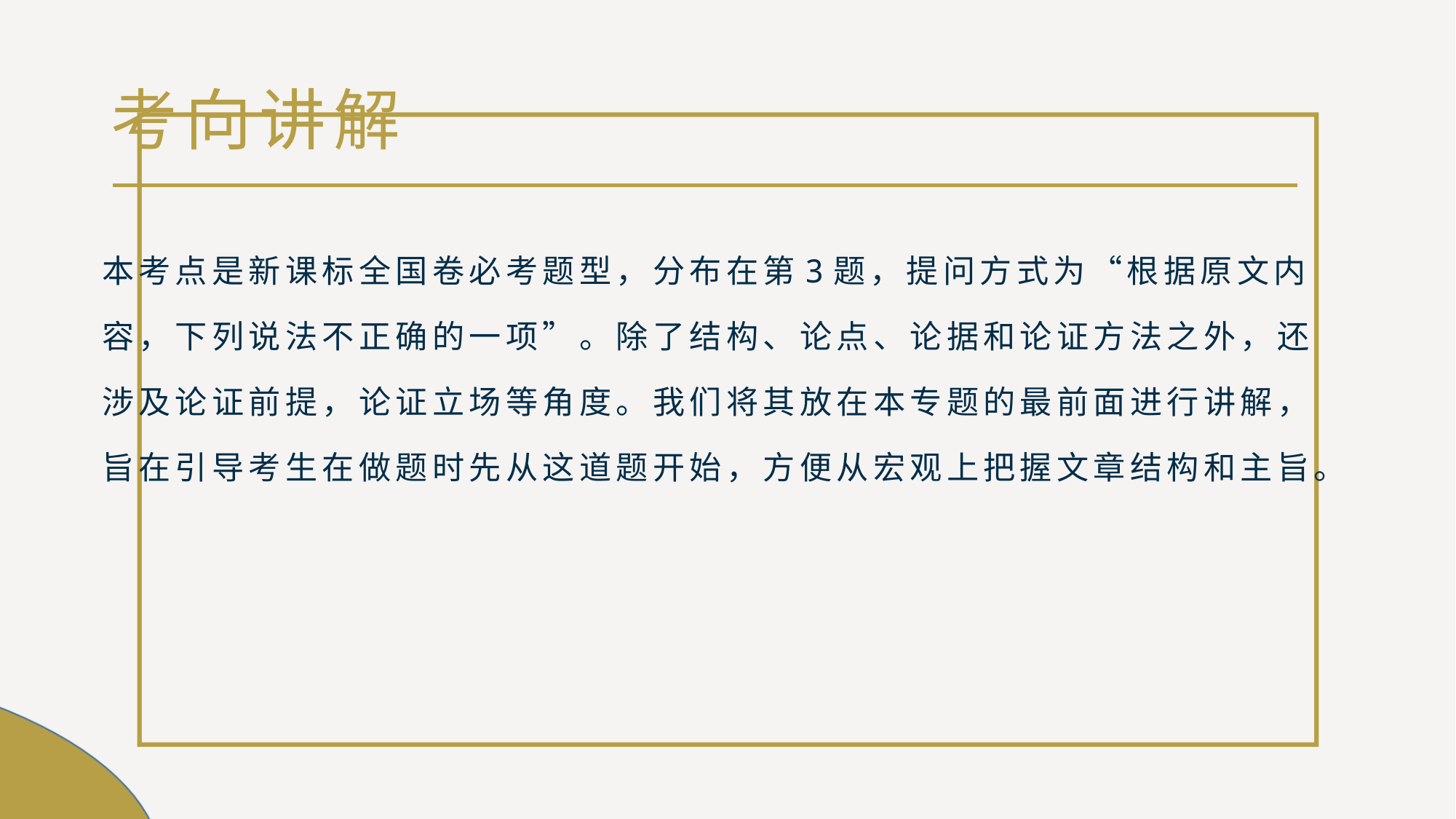

# 考向讲解
本考点是新课标全国卷必考题型，分布在第3题，提问方式为“根据原文内容，下列说法不正确的一项”。除了结构、论点、论据和论证方法之外，还涉及论证前提，论证立场等角度。我们将其放在本专题的最前面进行讲解，旨在引导考生在做题时先从这道题开始，方便从宏观上把握文章结构和主旨。